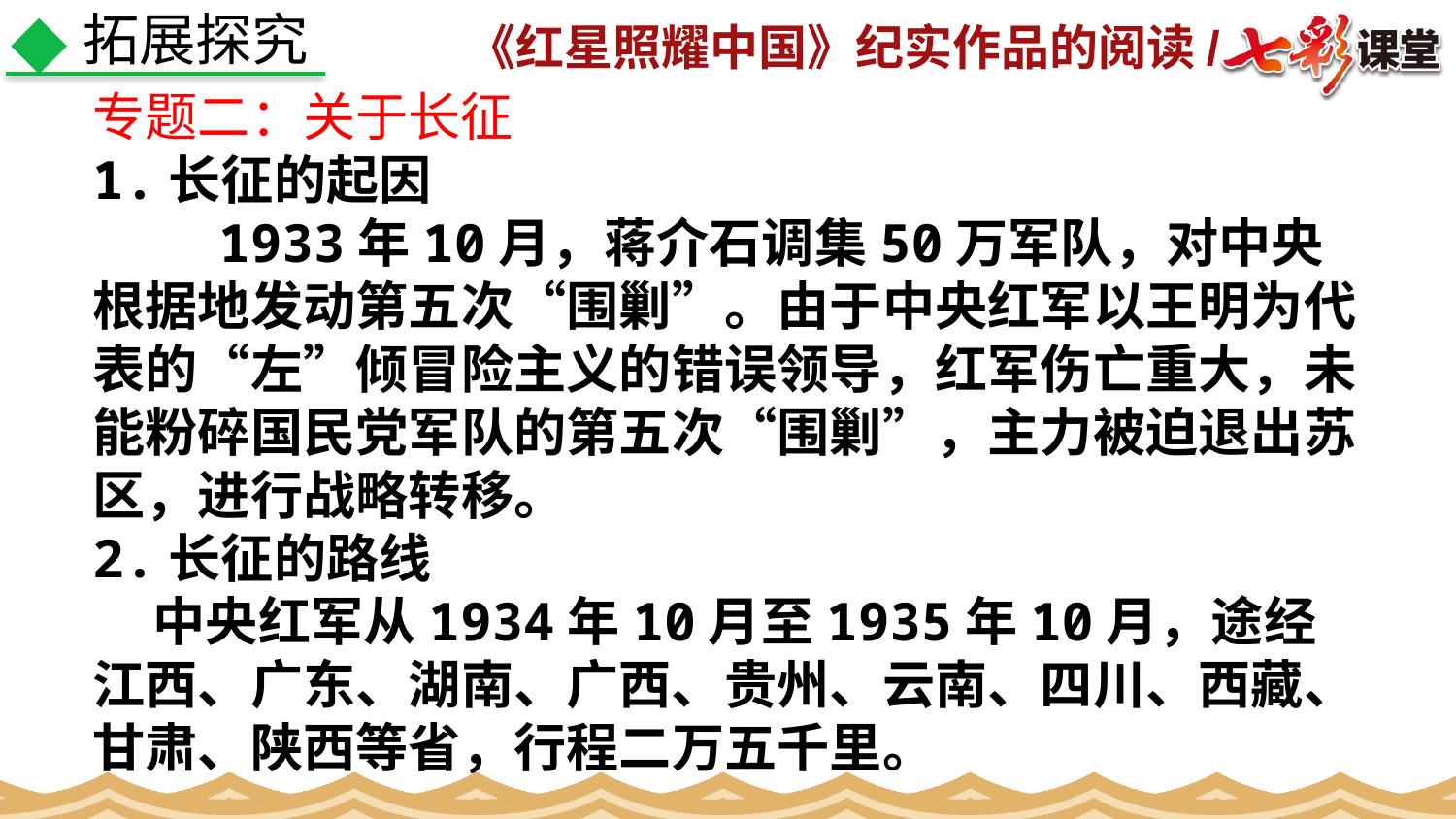

拓展探究

专题二：关于长征
1.长征的起因
    1933年10月，蒋介石调集50万军队，对中央根据地发动第五次“围剿”。由于中央红军以王明为代表的“左”倾冒险主义的错误领导，红军伤亡重大，未能粉碎国民党军队的第五次“围剿”，主力被迫退出苏区，进行战略转移。
2.长征的路线
    中央红军从1934年10月至1935年10月，途经江西、广东、湖南、广西、贵州、云南、四川、西藏、甘肃、陕西等省，行程二万五千里。